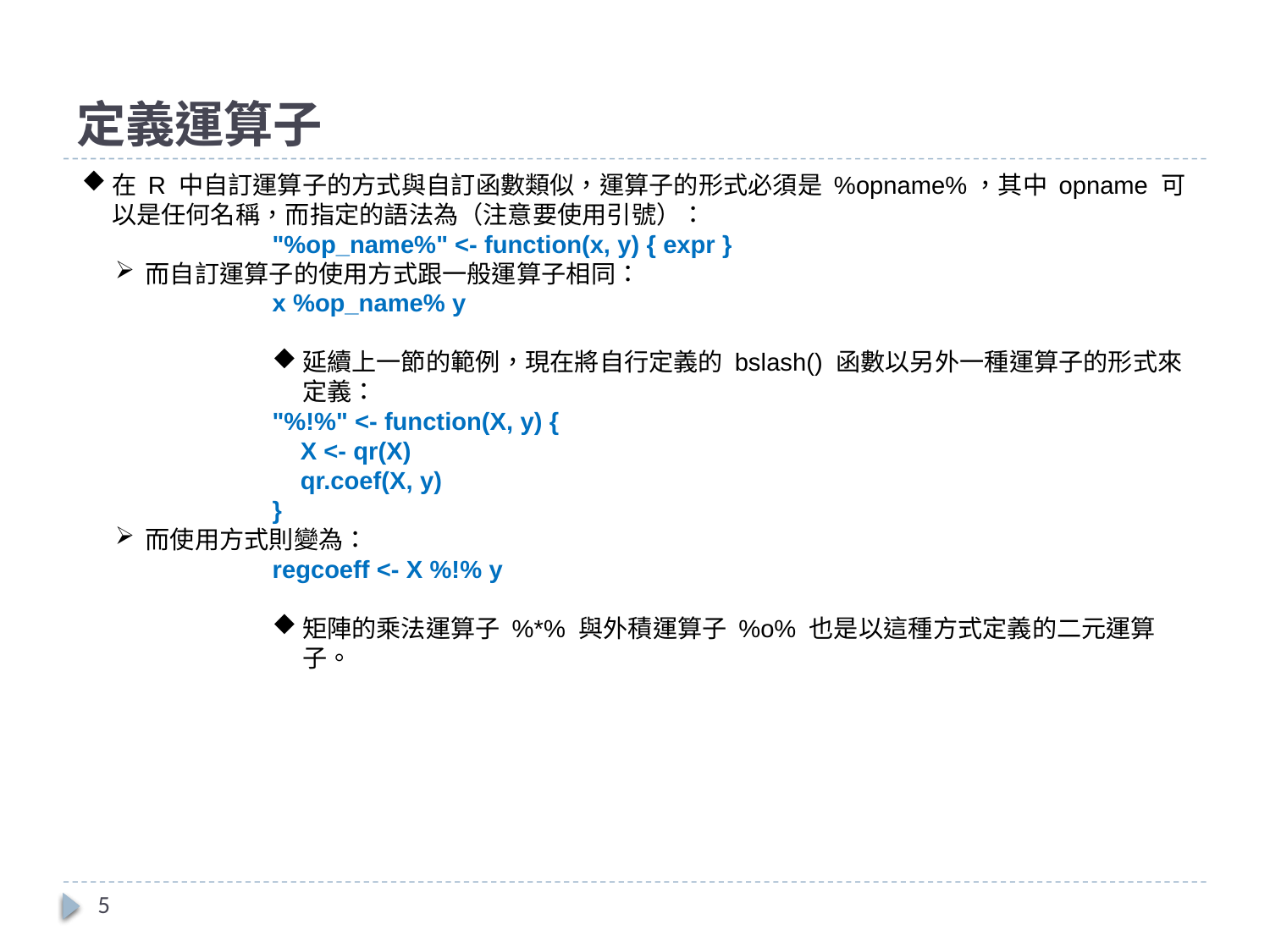

# 定義運算子
在 R 中自訂運算子的方式與自訂函數類似，運算子的形式必須是 %opname%，其中 opname 可以是任何名稱，而指定的語法為（注意要使用引號）：
"%op_name%" <- function(x, y) { expr }
而自訂運算子的使用方式跟一般運算子相同：
x %op_name% y

延續上一節的範例，現在將自行定義的 bslash() 函數以另外一種運算子的形式來定義：
"%!%" <- function(X, y) {
    X <- qr(X)
    qr.coef(X, y)
}
而使用方式則變為：
regcoeff <- X %!% y

矩陣的乘法運算子 %*% 與外積運算子 %o% 也是以這種方式定義的二元運算子。
5